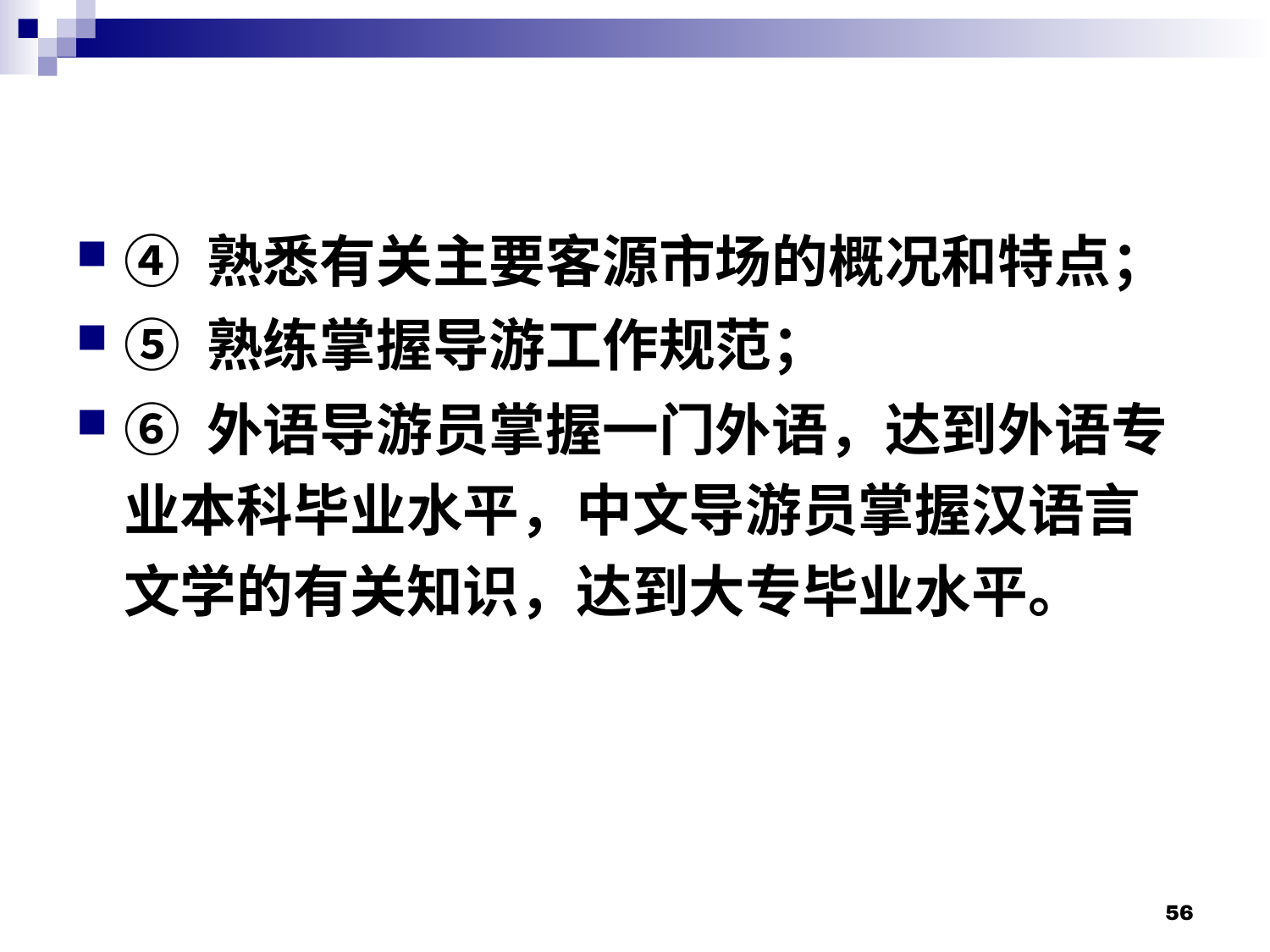

④ 熟悉有关主要客源市场的概况和特点；
⑤ 熟练掌握导游工作规范；
⑥ 外语导游员掌握一门外语，达到外语专业本科毕业水平，中文导游员掌握汉语言文学的有关知识，达到大专毕业水平。
56